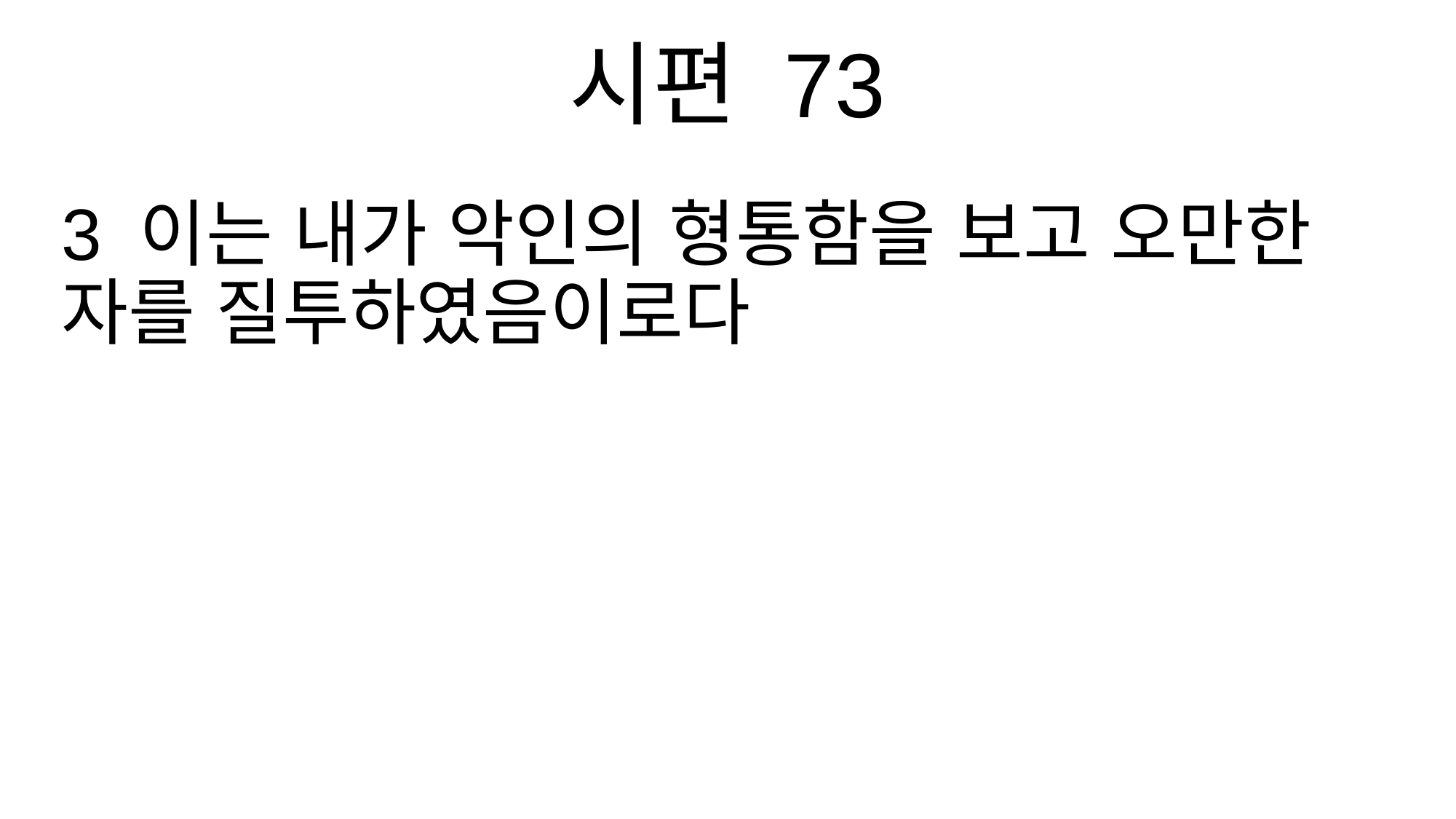

시편 73
3 이는 내가 악인의 형통함을 보고 오만한 자를 질투하였음이로다